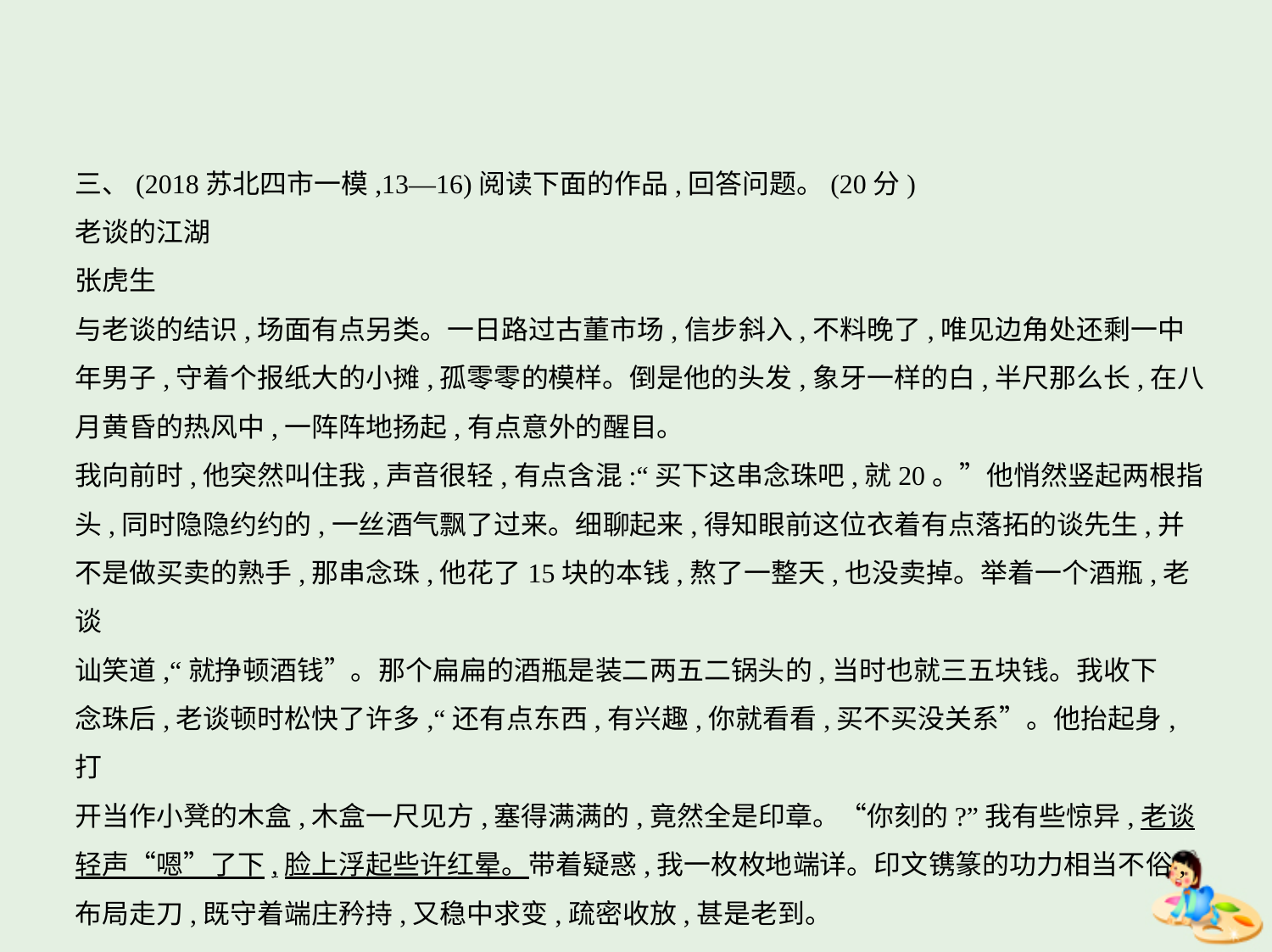

三、(2018苏北四市一模,13—16)阅读下面的作品,回答问题。(20分)
老谈的江湖
张虎生
与老谈的结识,场面有点另类。一日路过古董市场,信步斜入,不料晚了,唯见边角处还剩一中
年男子,守着个报纸大的小摊,孤零零的模样。倒是他的头发,象牙一样的白,半尺那么长,在八
月黄昏的热风中,一阵阵地扬起,有点意外的醒目。
我向前时,他突然叫住我,声音很轻,有点含混:“买下这串念珠吧,就20。”他悄然竖起两根指
头,同时隐隐约约的,一丝酒气飘了过来。细聊起来,得知眼前这位衣着有点落拓的谈先生,并
不是做买卖的熟手,那串念珠,他花了15块的本钱,熬了一整天,也没卖掉。举着一个酒瓶,老谈
讪笑道,“就挣顿酒钱”。那个扁扁的酒瓶是装二两五二锅头的,当时也就三五块钱。我收下
念珠后,老谈顿时松快了许多,“还有点东西,有兴趣,你就看看,买不买没关系”。他抬起身,打
开当作小凳的木盒,木盒一尺见方,塞得满满的,竟然全是印章。“你刻的?”我有些惊异,老谈
轻声“嗯”了下,脸上浮起些许红晕。带着疑惑,我一枚枚地端详。印文镌篆的功力相当不俗,
布局走刀,既守着端庄矜持,又稳中求变,疏密收放,甚是老到。